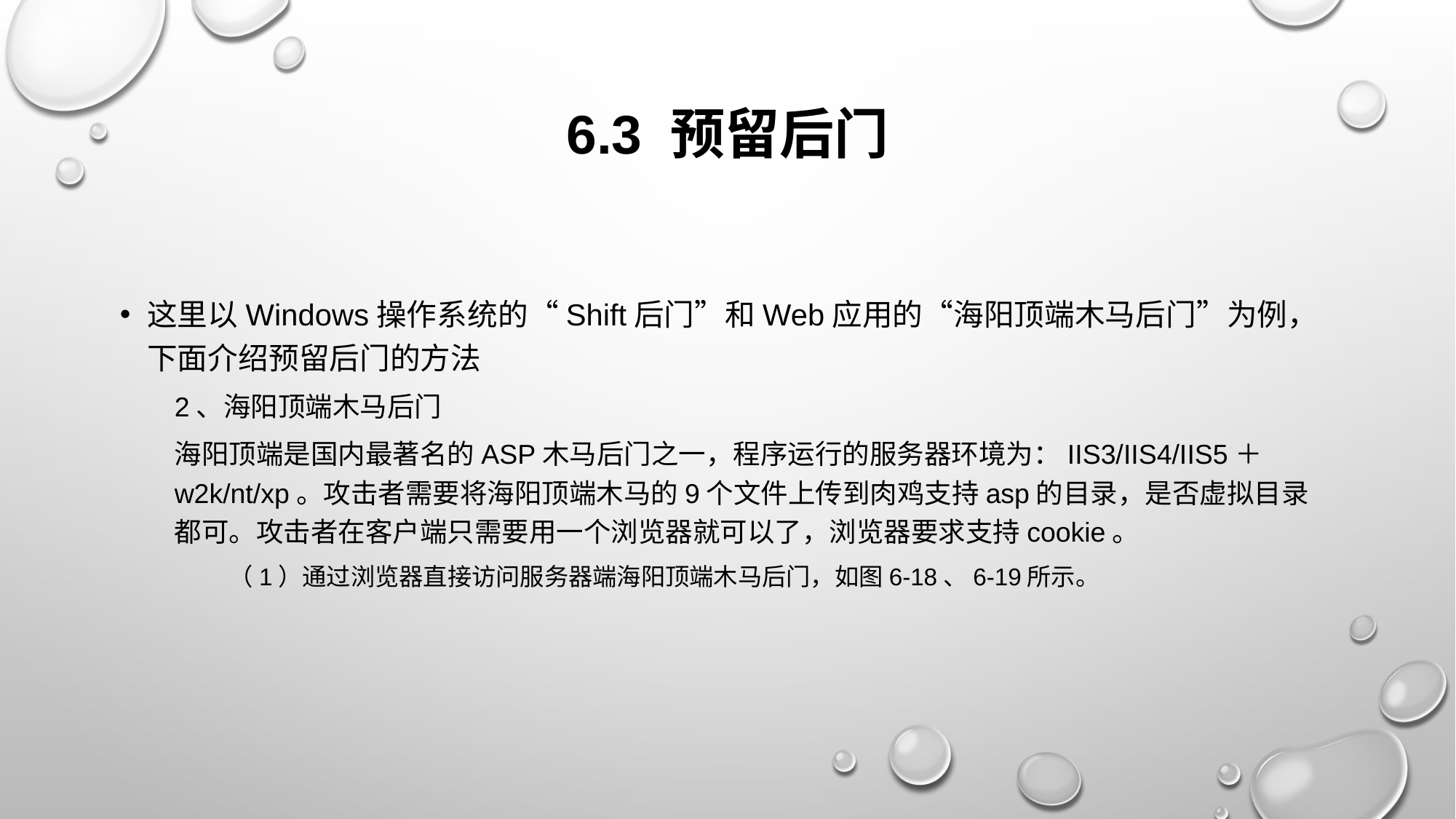

# 6.3 预留后门
这里以Windows操作系统的“Shift后门”和Web应用的“海阳顶端木马后门”为例，下面介绍预留后门的方法
2、海阳顶端木马后门
海阳顶端是国内最著名的ASP木马后门之一，程序运行的服务器环境为：IIS3/IIS4/IIS5＋w2k/nt/xp。攻击者需要将海阳顶端木马的9个文件上传到肉鸡支持asp的目录，是否虚拟目录都可。攻击者在客户端只需要用一个浏览器就可以了，浏览器要求支持cookie。
（1）通过浏览器直接访问服务器端海阳顶端木马后门，如图6-18、6-19所示。